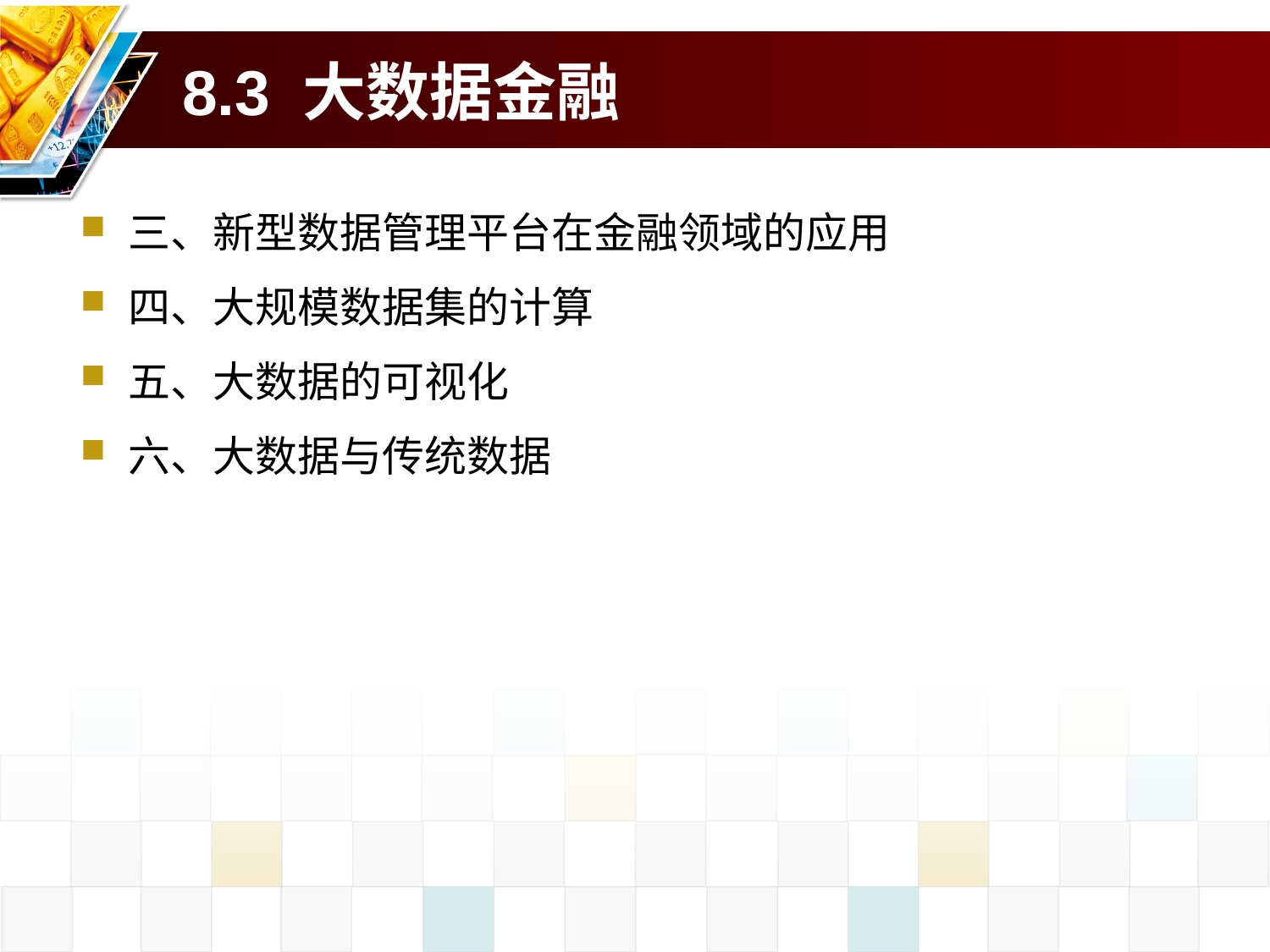

# 8.3 大数据金融
三、新型数据管理平台在金融领域的应用
四、大规模数据集的计算
五、大数据的可视化
六、大数据与传统数据